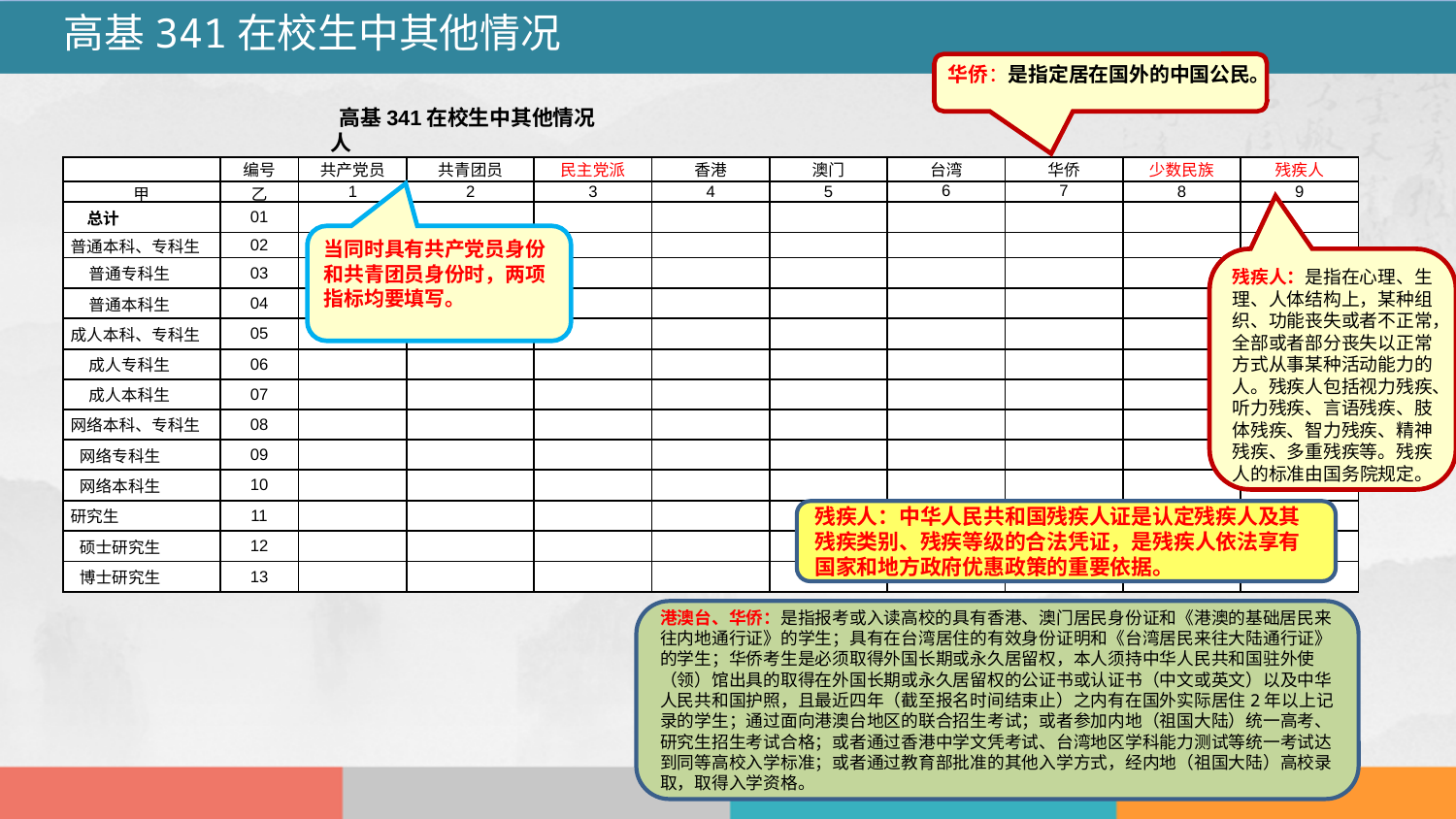

高基341在校生中其他情况
华侨：是指定居在国外的中国公民。
高基341在校生中其他情况                                                                                      单位：人
|  | 编号 | 共产党员 | 共青团员 | 民主党派 | 香港 | 澳门 | 台湾 | 华侨 | 少数民族 | 残疾人 |
| --- | --- | --- | --- | --- | --- | --- | --- | --- | --- | --- |
| 甲 | 乙 | 1 | 2 | 3 | 4 | 5 | 6 | 7 | 8 | 9 |
| 总计 | 01 |  |  |  |  |  |  |  |  |  |
| 普通本科、专科生 | 02 |  |  |  |  |  |  |  |  |  |
| 普通专科生 | 03 |  |  |  |  |  |  |  |  |  |
| 普通本科生 | 04 |  |  |  |  |  |  |  |  |  |
| 成人本科、专科生 | 05 |  |  |  |  |  |  |  |  |  |
| 成人专科生 | 06 |  |  |  |  |  |  |  |  |  |
| 成人本科生 | 07 |  |  |  |  |  |  |  |  |  |
| 网络本科、专科生 | 08 |  |  |  |  |  |  |  |  |  |
| 网络专科生 | 09 |  |  |  |  |  |  |  |  |  |
| 网络本科生 | 10 |  |  |  |  |  |  |  |  |  |
| 研究生 | 11 |  |  |  |  |  |  |  |  |  |
| 硕士研究生 | 12 |  |  |  |  |  |  |  |  |  |
| 博士研究生 | 13 |  |  |  |  |  |  |  |  |  |
当同时具有共产党员身份和共青团员身份时，两项指标均要填写。
残疾人：是指在心理、生理、人体结构上，某种组织、功能丧失或者不正常，全部或者部分丧失以正常方式从事某种活动能力的人。残疾人包括视力残疾、听力残疾、言语残疾、肢体残疾、智力残疾、精神残疾、多重残疾等。残疾人的标准由国务院规定。
残疾人：中华人民共和国残疾人证是认定残疾人及其残疾类别、残疾等级的合法凭证，是残疾人依法享有国家和地方政府优惠政策的重要依据。
港澳台、华侨：是指报考或入读高校的具有香港、澳门居民身份证和《港澳的基础居民来往内地通行证》的学生；具有在台湾居住的有效身份证明和《台湾居民来往大陆通行证》的学生；华侨考生是必须取得外国长期或永久居留权，本人须持中华人民共和国驻外使（领）馆出具的取得在外国长期或永久居留权的公证书或认证书（中文或英文）以及中华人民共和国护照，且最近四年（截至报名时间结束止）之内有在国外实际居住2年以上记录的学生；通过面向港澳台地区的联合招生考试；或者参加内地（祖国大陆）统一高考、研究生招生考试合格；或者通过香港中学文凭考试、台湾地区学科能力测试等统一考试达到同等高校入学标准；或者通过教育部批准的其他入学方式，经内地（祖国大陆）高校录取，取得入学资格。